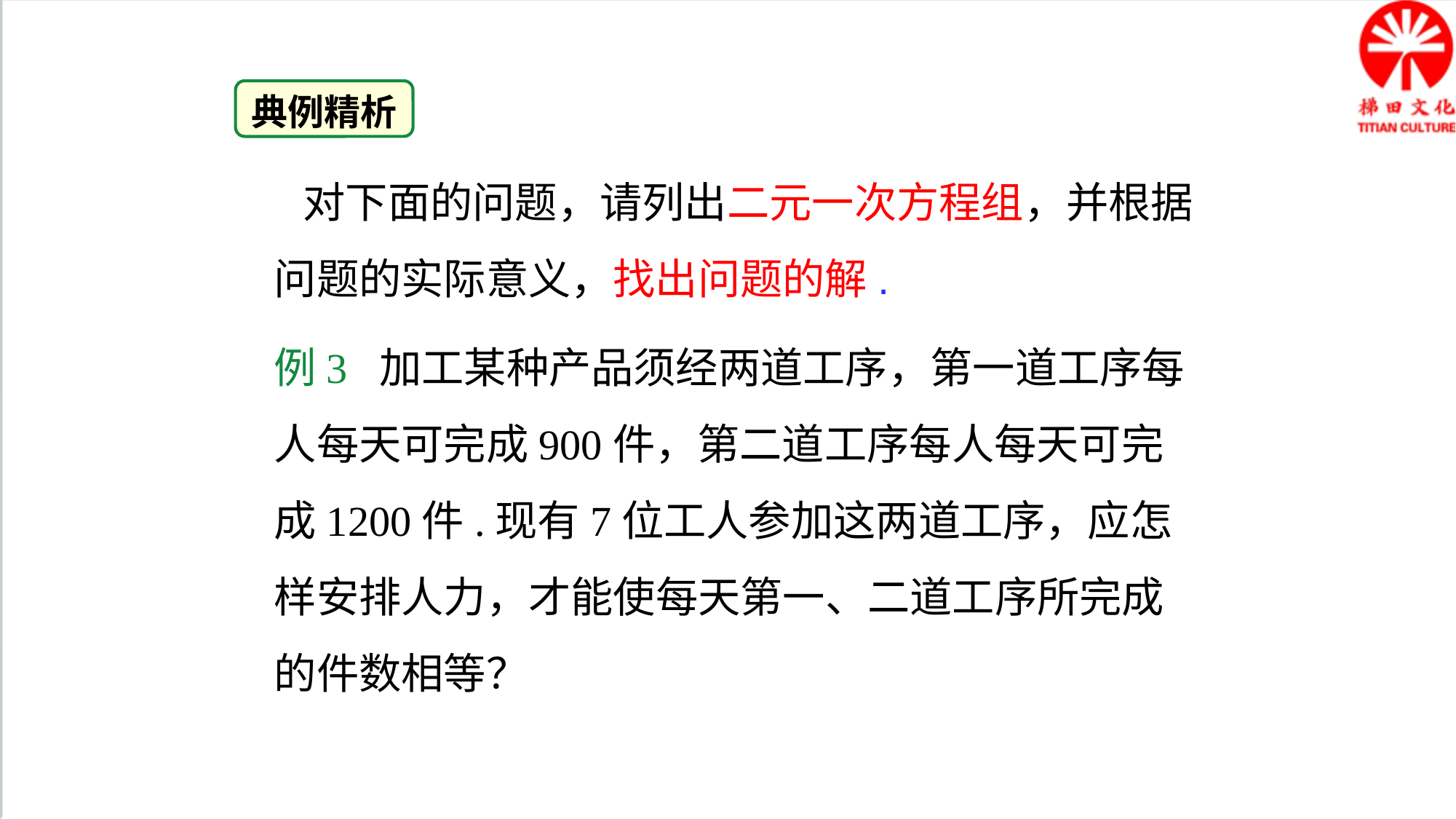

典例精析
  对下面的问题，请列出二元一次方程组，并根据问题的实际意义，找出问题的解.
例3  加工某种产品须经两道工序，第一道工序每人每天可完成900件，第二道工序每人每天可完成1200件.现有7位工人参加这两道工序，应怎样安排人力，才能使每天第一、二道工序所完成的件数相等？